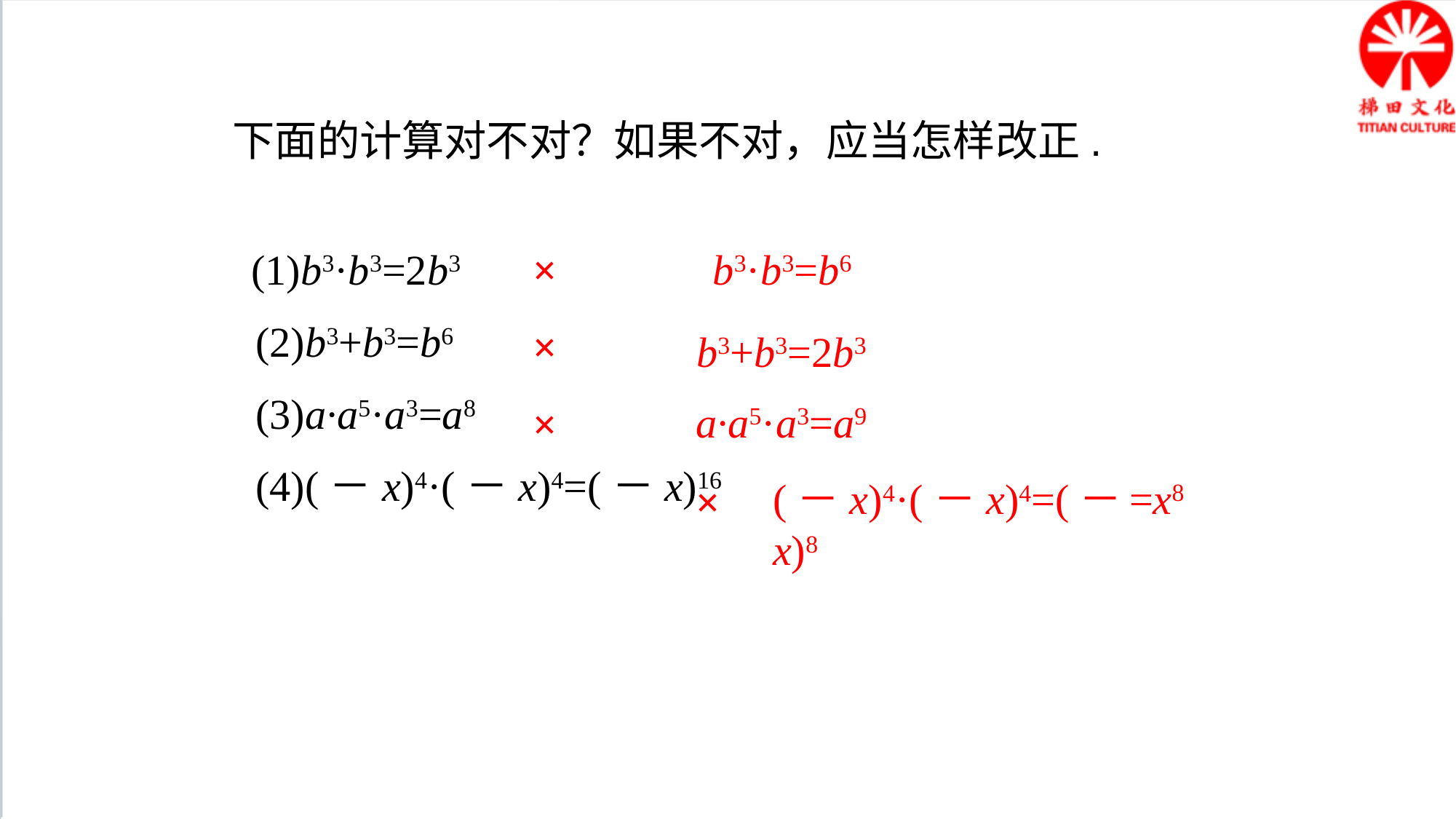

下面的计算对不对？如果不对，应当怎样改正.
×
b3·b3=b6
   (1)b3·b3=2b3
   (2)b3+b3=b6
   (3)a·a5·a3=a8
   (4)(－x)4·(－x)4=(－x)16
×
b3+b3=2b3
a·a5·a3=a9
×
=x8
(－x)4·(－x)4=(－x)8
×